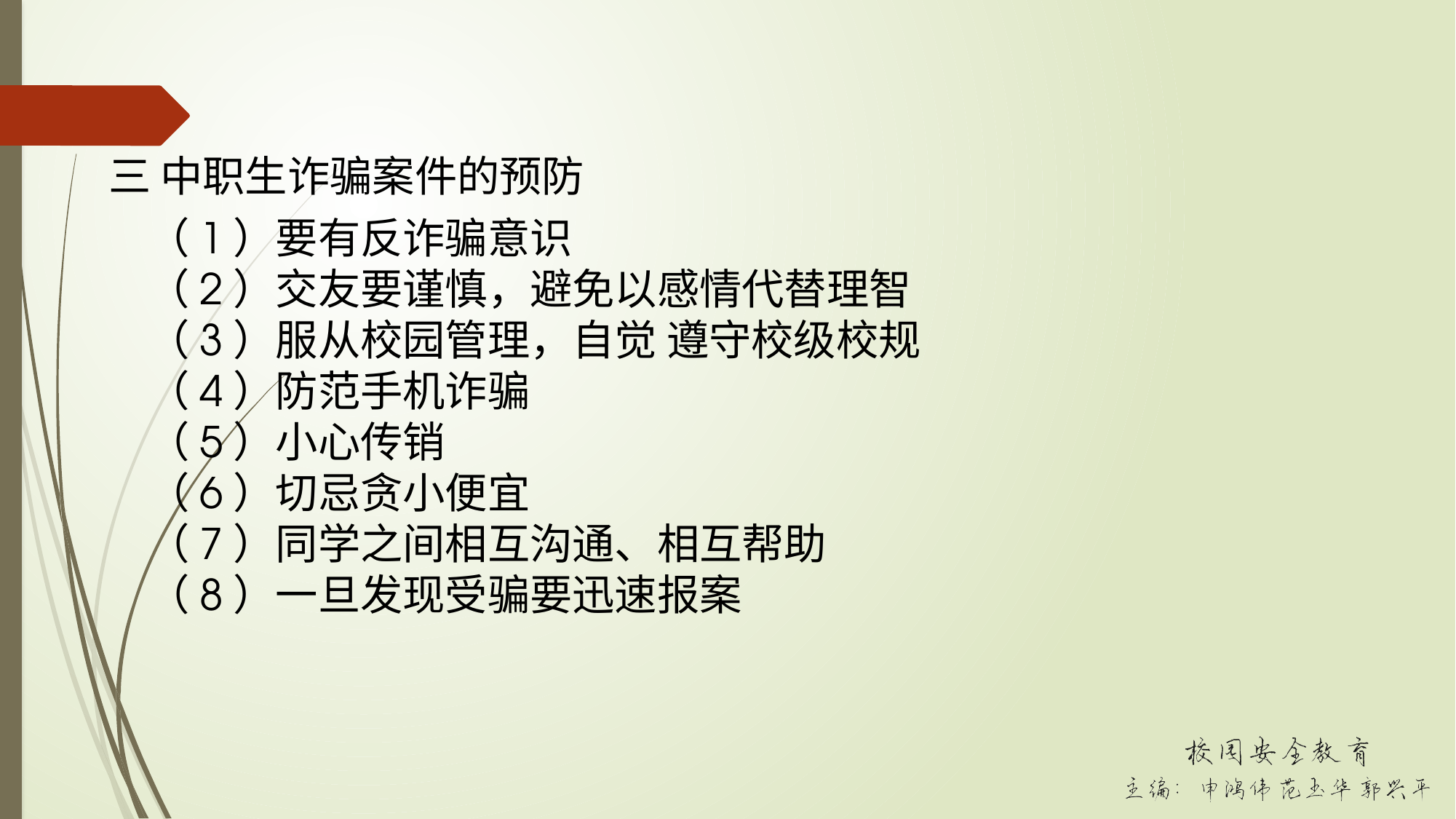

三 中职生诈骗案件的预防
（1）要有反诈骗意识
（2）交友要谨慎，避免以感情代替理智
（3）服从校园管理，自觉 遵守校级校规
（4）防范手机诈骗
（5）小心传销
（6）切忌贪小便宜
（7）同学之间相互沟通、相互帮助
（8）一旦发现受骗要迅速报案